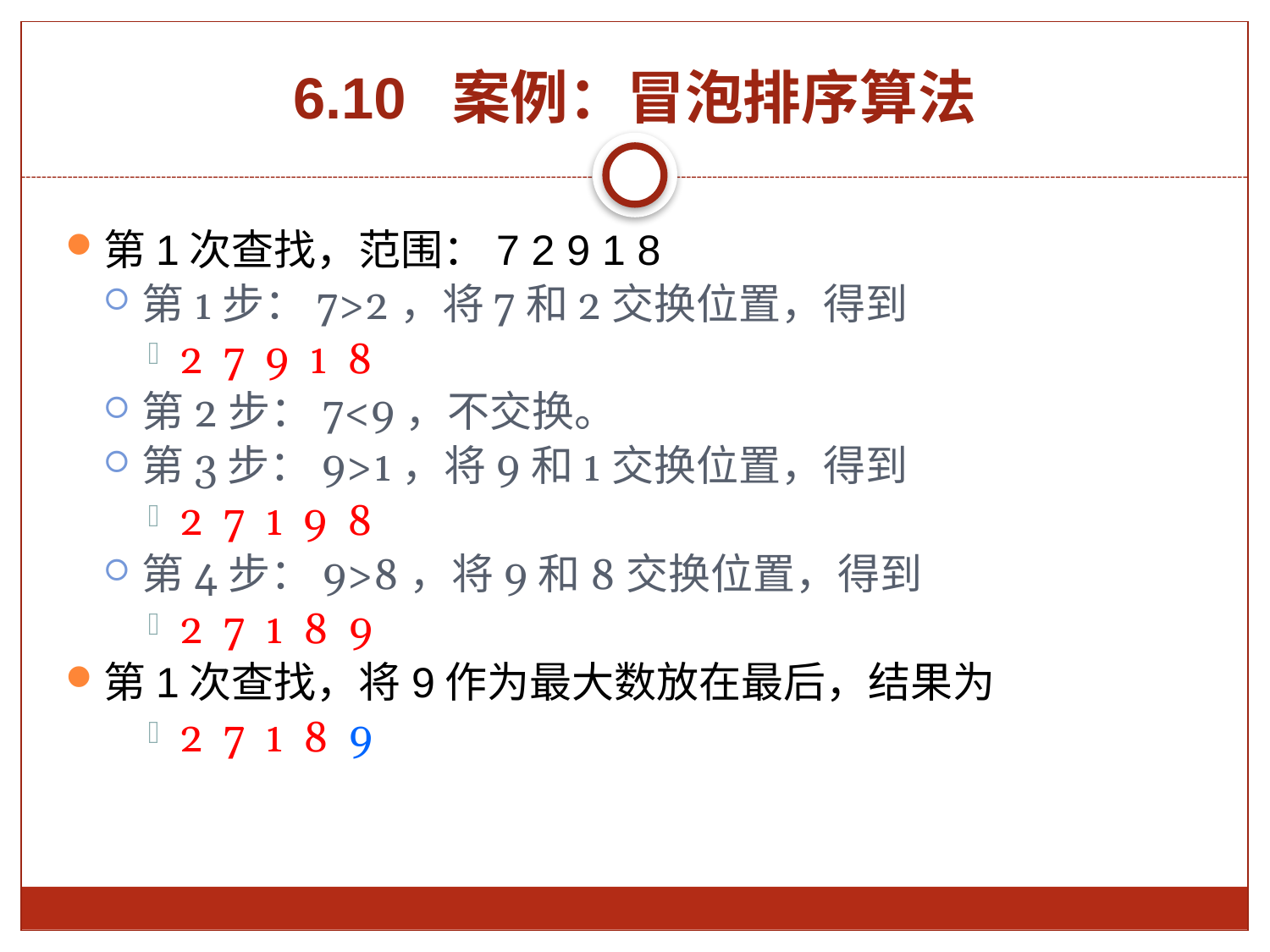

# 6.10  案例：冒泡排序算法
第1次查找，范围：7 2 9 1 8
第1步：7>2，将7和2交换位置，得到
2  7  9  1  8
第2步：7<9，不交换。
第3步：9>1，将9和1交换位置，得到
2  7  1  9  8
第4步：9>8，将9和8交换位置，得到
2  7  1  8  9
第1次查找，将9作为最大数放在最后，结果为
2  7  1  8  9